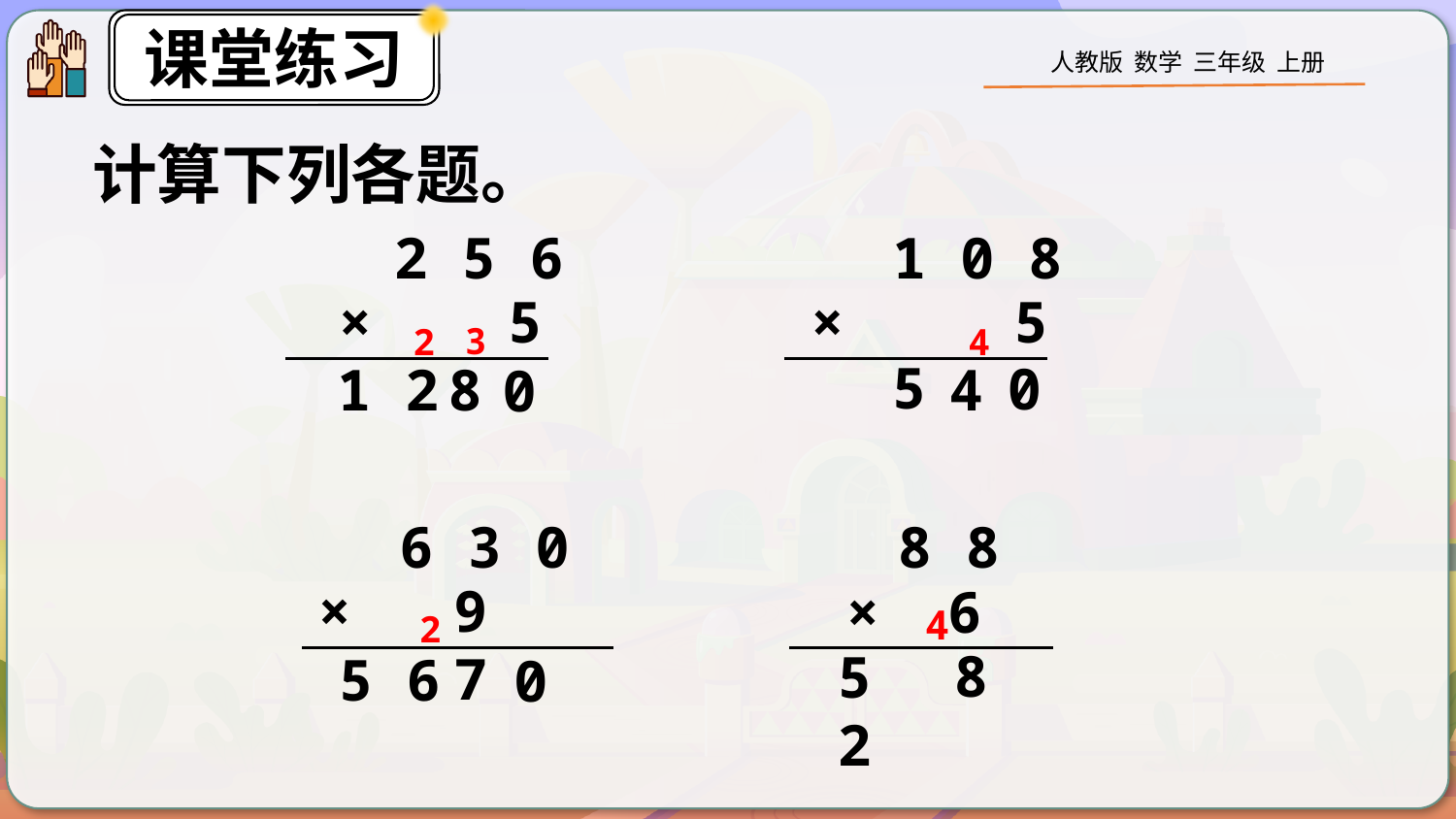

计算下列各题。
2 5 6
 ×    5
1 0 8
 ×     5
3
2
4
5
0
8
4
1 2
0
6 3 0
 ×   9
8 8
 ×  6
4
2
8
5 2
7
5 6
0